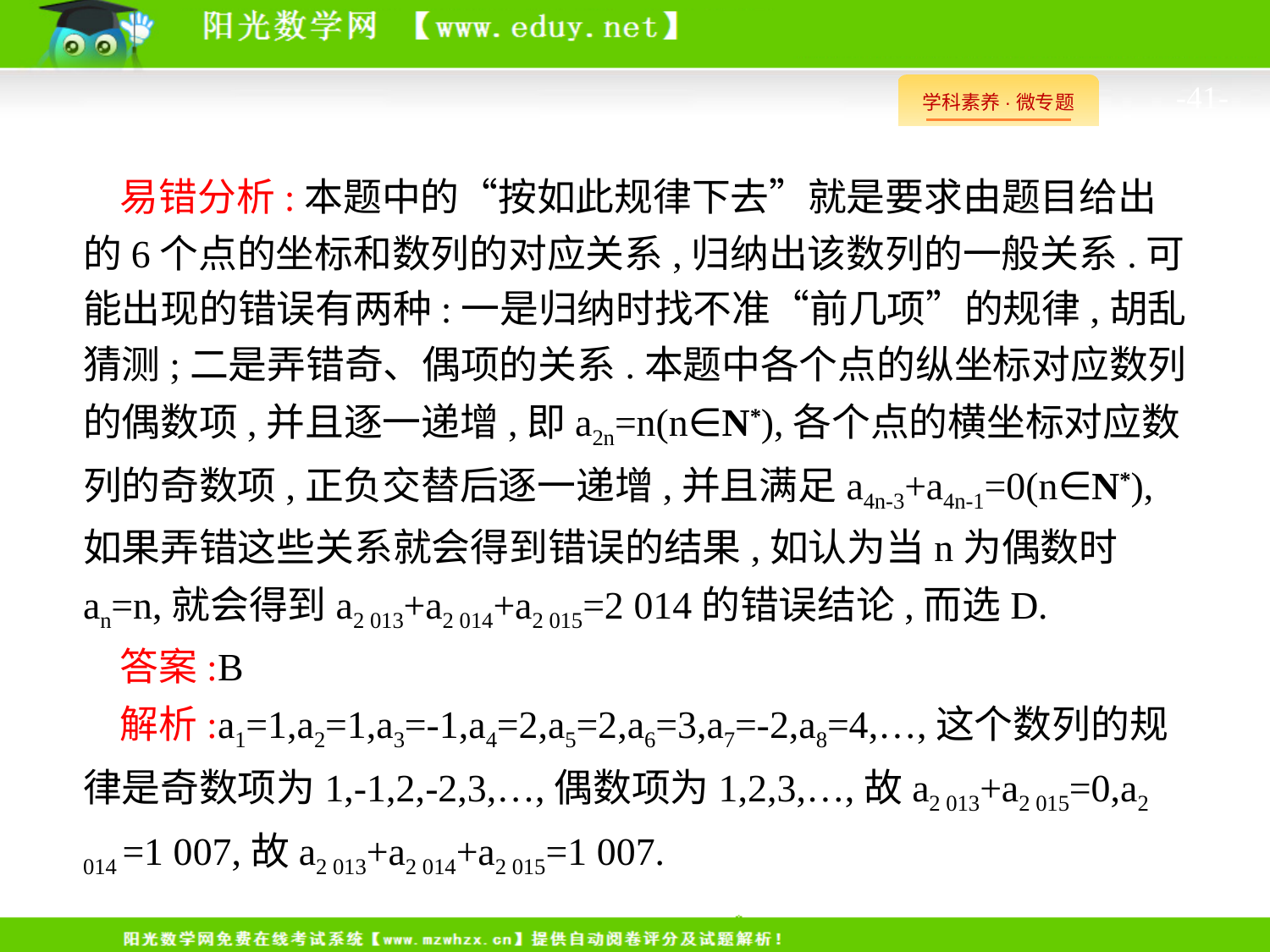

-41-
易错分析:本题中的“按如此规律下去”就是要求由题目给出的6个点的坐标和数列的对应关系,归纳出该数列的一般关系.可能出现的错误有两种:一是归纳时找不准“前几项”的规律,胡乱猜测;二是弄错奇、偶项的关系.本题中各个点的纵坐标对应数列的偶数项,并且逐一递增,即a2n=n(n∈N*),各个点的横坐标对应数列的奇数项,正负交替后逐一递增,并且满足a4n-3+a4n-1=0(n∈N*),如果弄错这些关系就会得到错误的结果,如认为当n为偶数时an=n,就会得到a2 013+a2 014+a2 015=2 014的错误结论,而选D.
答案:B
解析:a1=1,a2=1,a3=-1,a4=2,a5=2,a6=3,a7=-2,a8=4,…,这个数列的规律是奇数项为1,-1,2,-2,3,…,偶数项为1,2,3,…,故a2 013+a2 015=0,a2 014 =1 007,故a2 013+a2 014+a2 015=1 007.